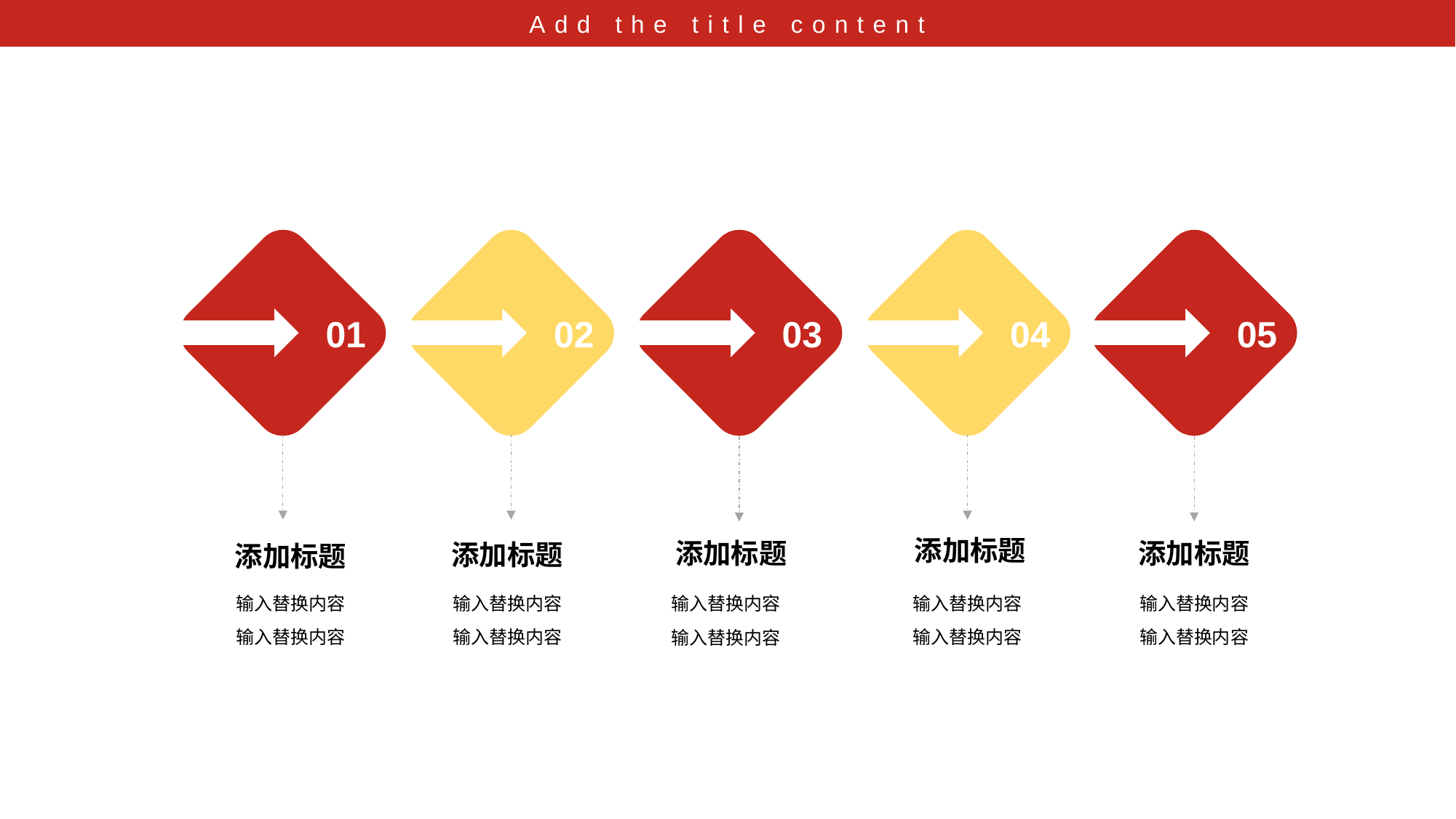

Add the title content

05
01
04
02
03
添加标题
添加标题
添加标题
添加标题
添加标题
输入替换内容
输入替换内容
输入替换内容
输入替换内容
输入替换内容
输入替换内容
输入替换内容
输入替换内容
输入替换内容
输入替换内容